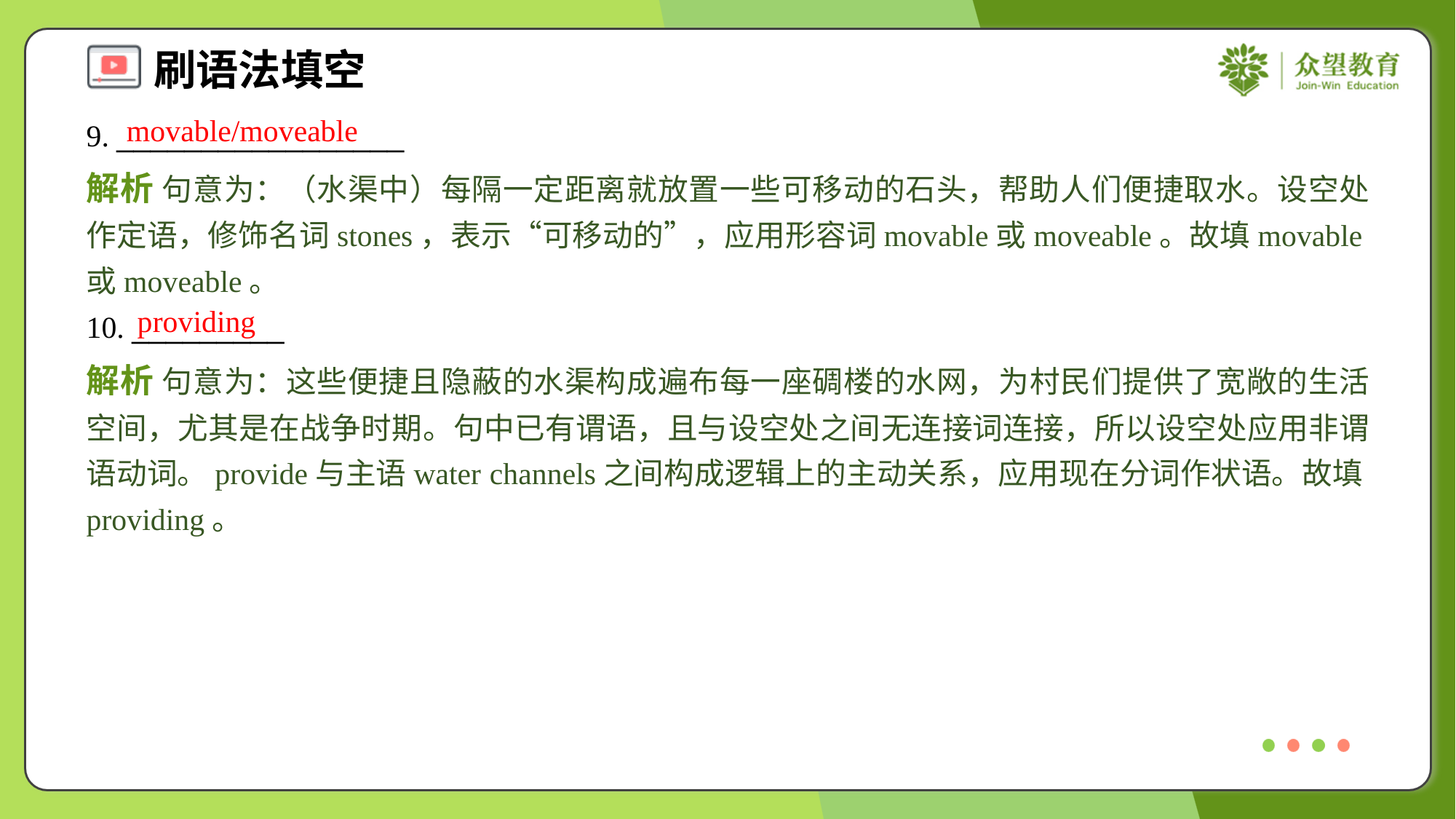

movable/moveable
9. _________________
解析 句意为：（水渠中）每隔一定距离就放置一些可移动的石头，帮助人们便捷取水。设空处作定语，修饰名词stones，表示“可移动的”，应用形容词movable或moveable。故填movable或moveable。
providing
10. _________
解析 句意为：这些便捷且隐蔽的水渠构成遍布每一座碉楼的水网，为村民们提供了宽敞的生活空间，尤其是在战争时期。句中已有谓语，且与设空处之间无连接词连接，所以设空处应用非谓语动词。provide与主语water channels之间构成逻辑上的主动关系，应用现在分词作状语。故填providing。